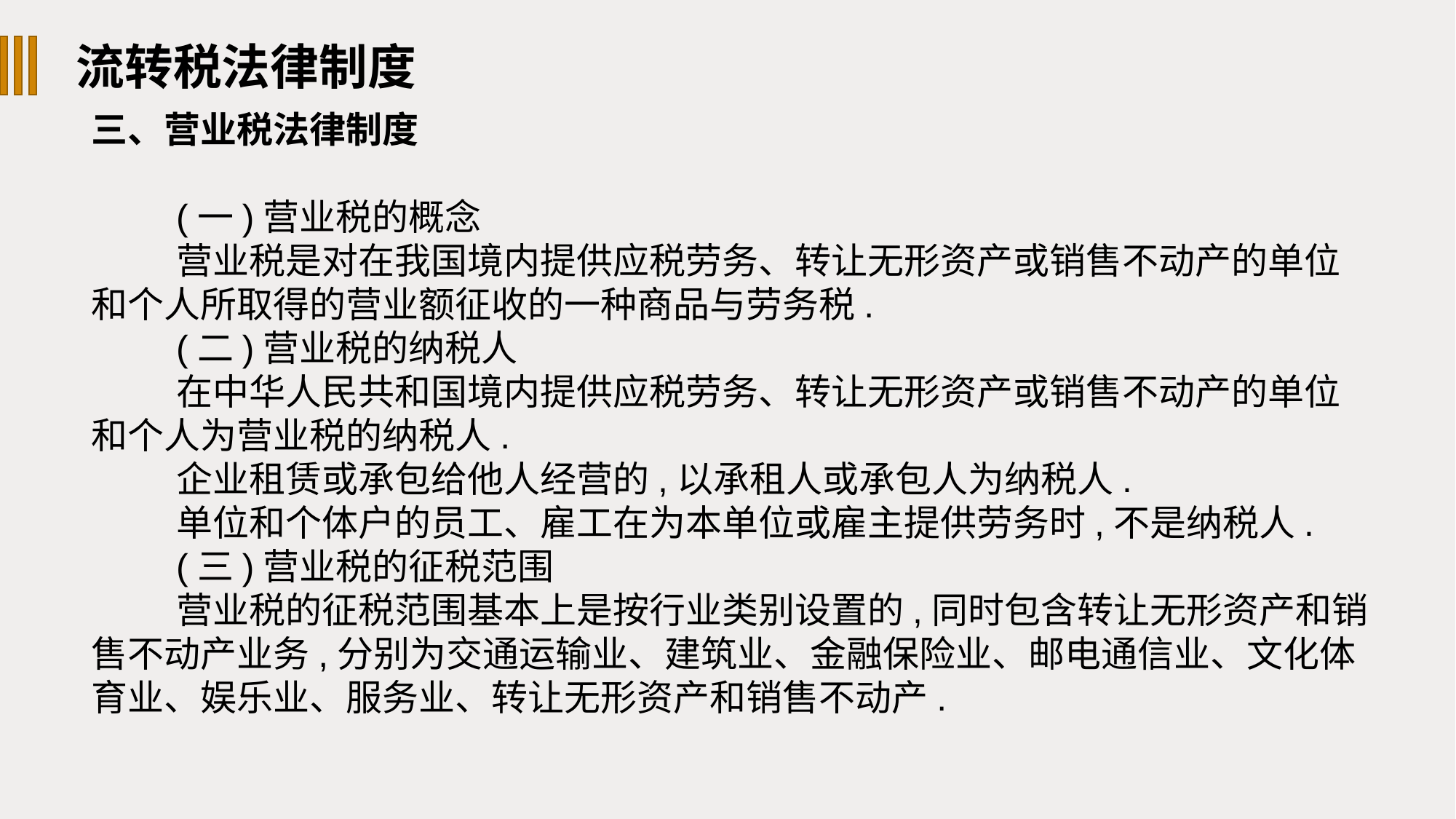

流转税法律制度

三、营业税法律制度

(一)营业税的概念
营业税是对在我国境内提供应税劳务、转让无形资产或销售不动产的单位和个人所取得的营业额征收的一种商品与劳务税.
(二)营业税的纳税人
在中华人民共和国境内提供应税劳务、转让无形资产或销售不动产的单位和个人为营业税的纳税人.
企业租赁或承包给他人经营的,以承租人或承包人为纳税人.
单位和个体户的员工、雇工在为本单位或雇主提供劳务时,不是纳税人.
(三)营业税的征税范围
营业税的征税范围基本上是按行业类别设置的,同时包含转让无形资产和销售不动产业务,分别为交通运输业、建筑业、金融保险业、邮电通信业、文化体育业、娱乐业、服务业、转让无形资产和销售不动产.